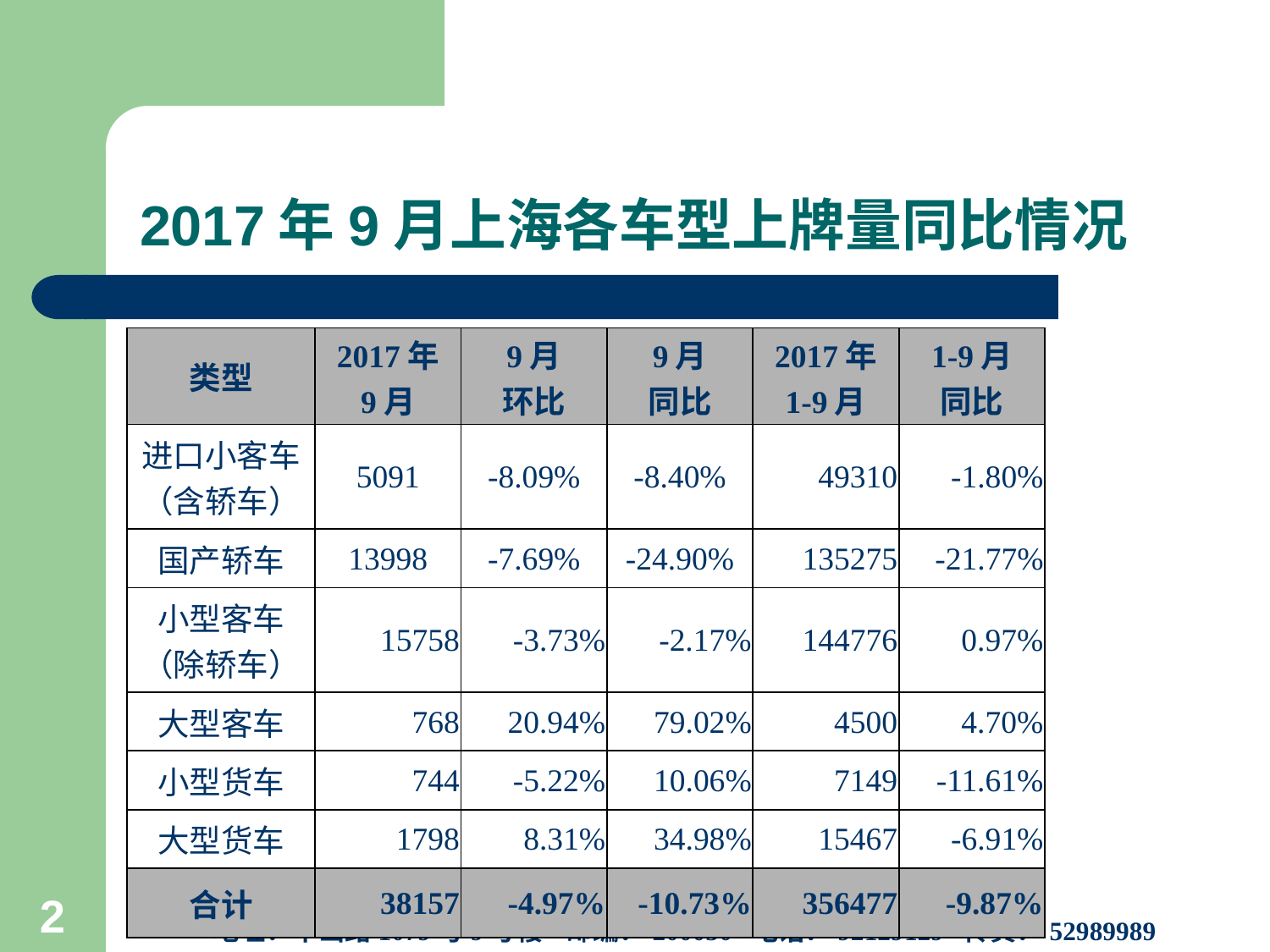

# 2017年9月上海各车型上牌量同比情况

| 类型 | 2017年 9月 | 9月 环比 | 9月 同比 | 2017年 1-9月 | 1-9月 同比 |
| --- | --- | --- | --- | --- | --- |
| 进口小客车 （含轿车） | 5091 | -8.09% | -8.40% | 49310 | -1.80% |
| 国产轿车 | 13998 | -7.69% | -24.90% | 135275 | -21.77% |
| 小型客车 （除轿车） | 15758 | -3.73% | -2.17% | 144776 | 0.97% |
| 大型客车 | 768 | 20.94% | 79.02% | 4500 | 4.70% |
| 小型货车 | 744 | -5.22% | 10.06% | 7149 | -11.61% |
| 大型货车 | 1798 | 8.31% | 34.98% | 15467 | -6.91% |
| 合计 | 38157 | -4.97% | -10.73% | 356477 | -9.87% |
上海市信息中心汽车产业研究室
地址：华山路1079号9号楼    邮编：200050  电话：92129129  传真：52989989
2